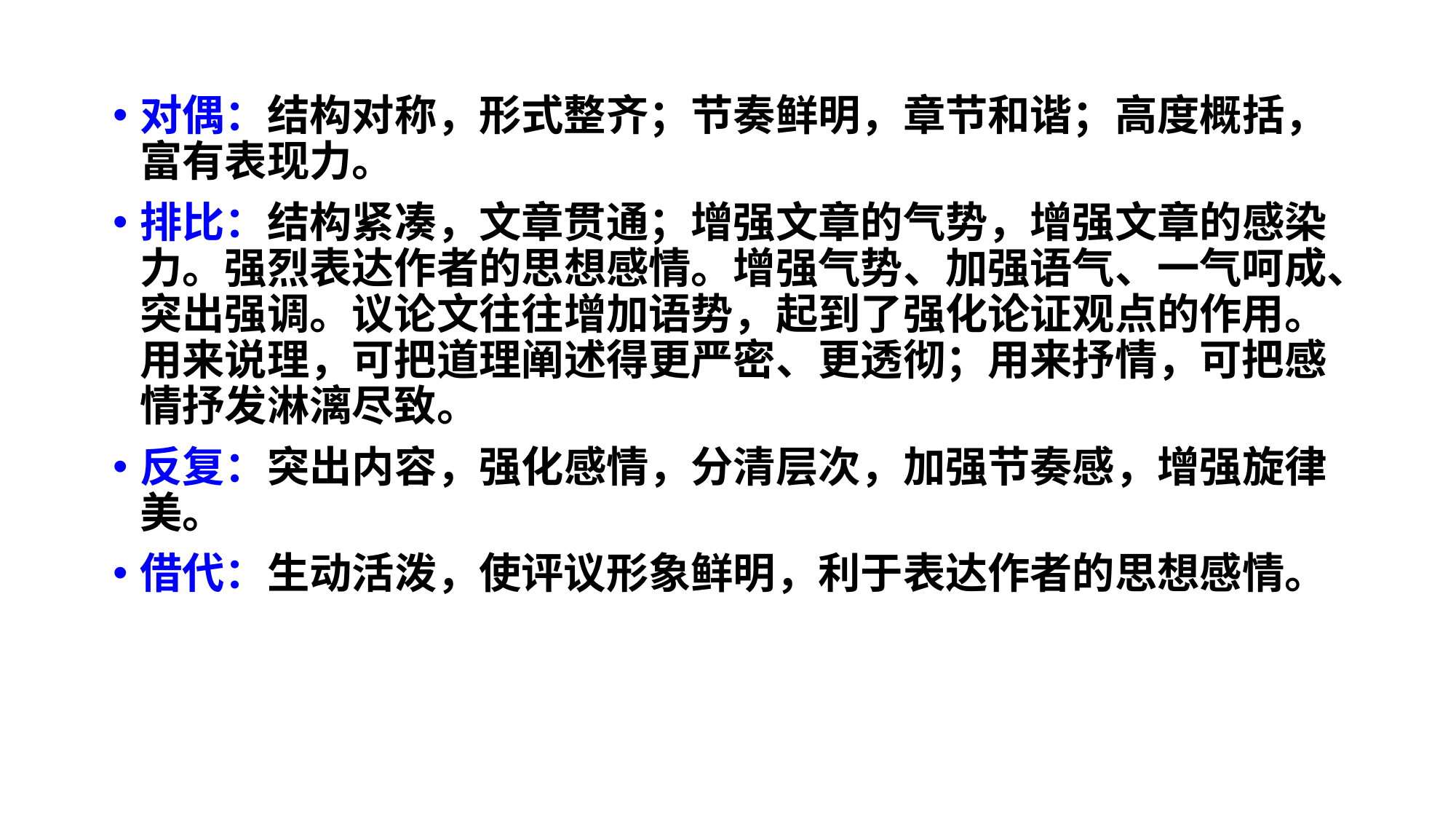

对偶：结构对称，形式整齐；节奏鲜明，章节和谐；高度概括，富有表现力。
排比：结构紧凑，文章贯通；增强文章的气势，增强文章的感染力。强烈表达作者的思想感情。增强气势、加强语气、一气呵成、突出强调。议论文往往增加语势，起到了强化论证观点的作用。用来说理，可把道理阐述得更严密、更透彻；用来抒情，可把感情抒发淋漓尽致。
反复：突出内容，强化感情，分清层次，加强节奏感，增强旋律美。
借代：生动活泼，使评议形象鲜明，利于表达作者的思想感情。